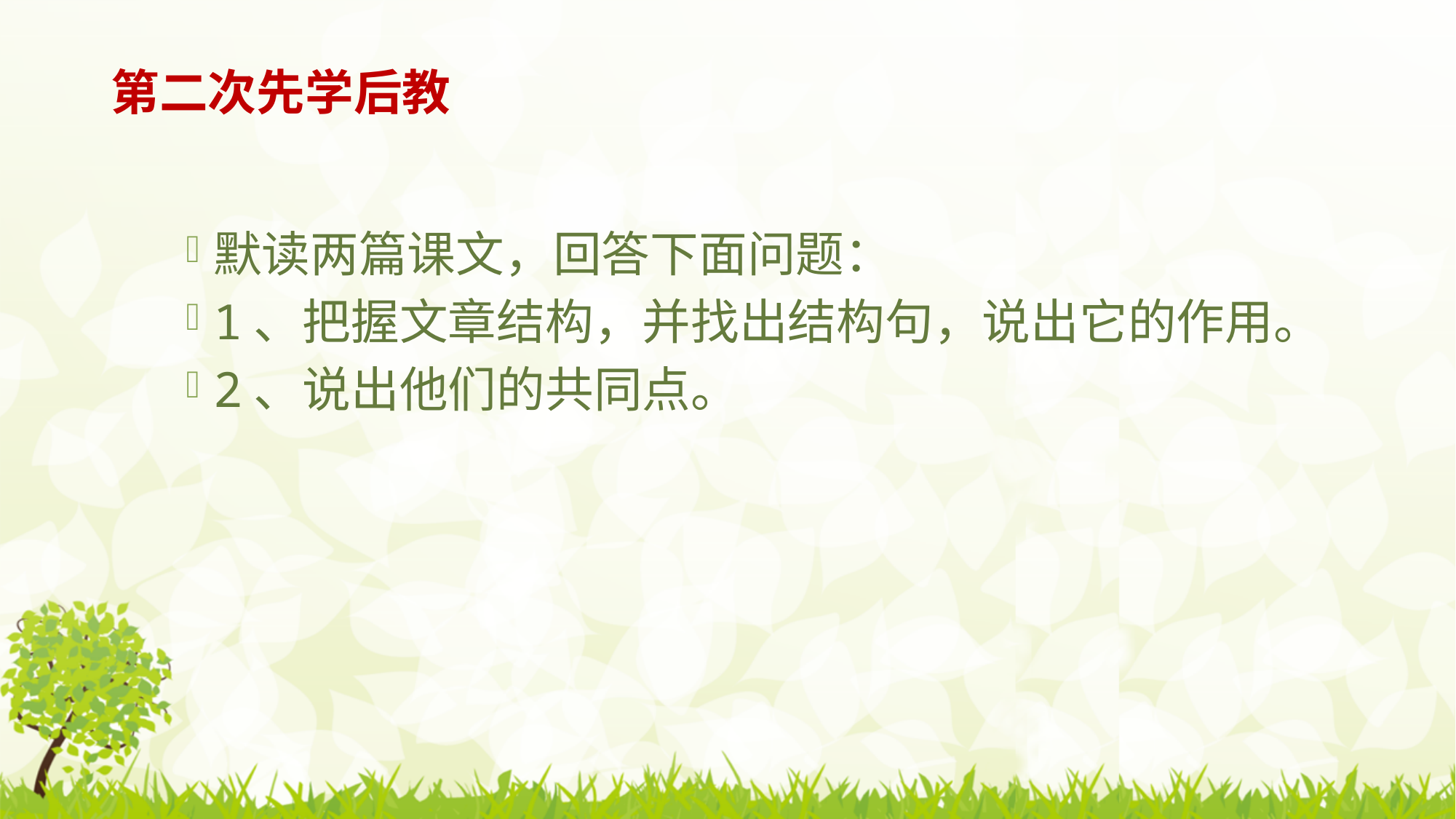

# 第二次先学后教
默读两篇课文，回答下面问题：
1、把握文章结构，并找出结构句，说出它的作用。
2、说出他们的共同点。